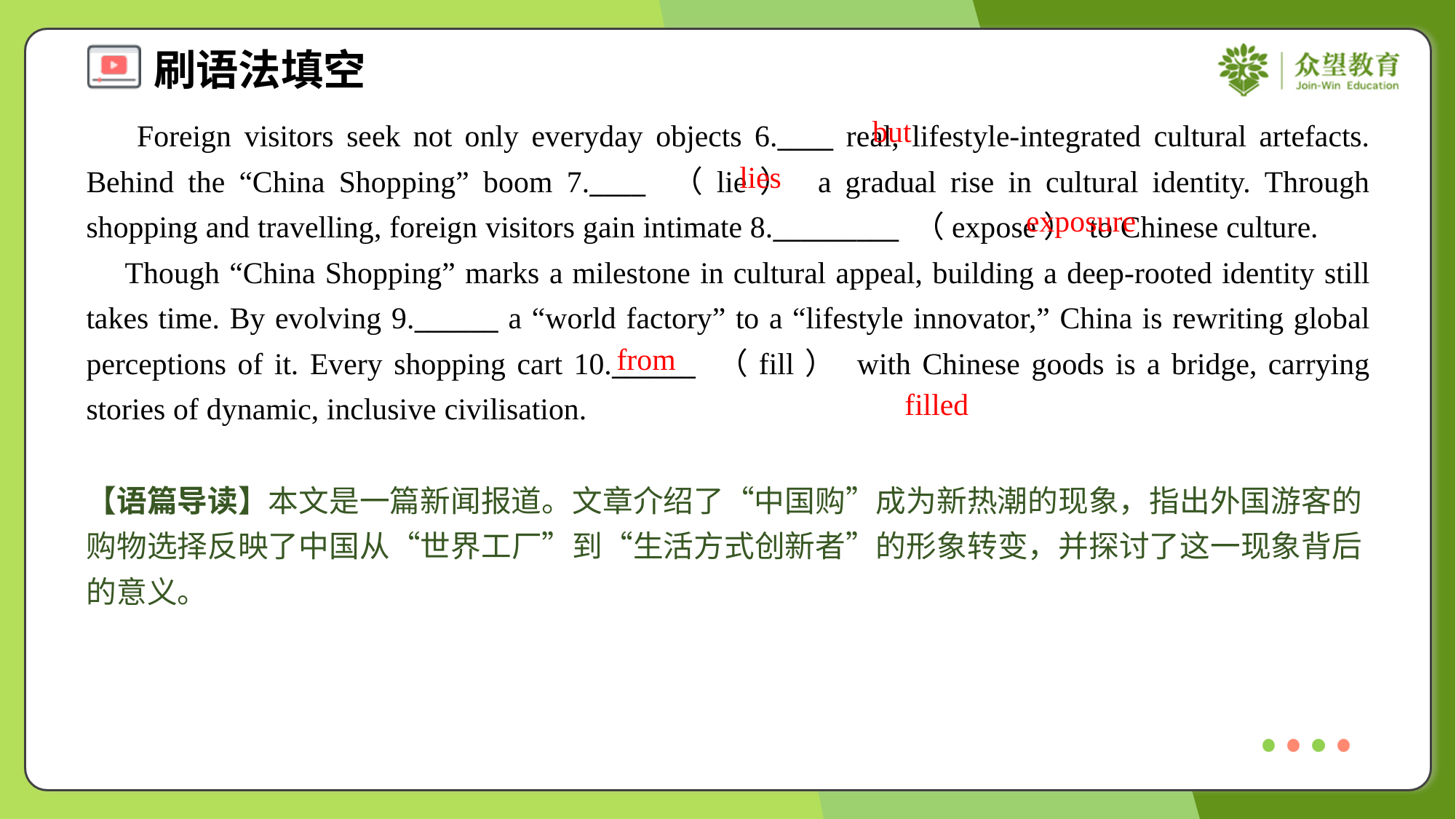

but
    Foreign visitors seek not only everyday objects 6.____ real, lifestyle-integrated cultural artefacts. Behind the “China Shopping” boom 7.____ （lie） a gradual rise in cultural identity. Through shopping and travelling, foreign visitors gain intimate 8._________ （expose） to Chinese culture.
    Though “China Shopping” marks a milestone in cultural appeal, building a deep-rooted identity still takes time. By evolving 9.______ a “world factory” to a “lifestyle innovator,” China is rewriting global perceptions of it. Every shopping cart 10.______ （fill） with Chinese goods is a bridge, carrying stories of dynamic, inclusive civilisation.
lies
exposure
from
filled
【语篇导读】本文是一篇新闻报道。文章介绍了“中国购”成为新热潮的现象，指出外国游客的购物选择反映了中国从“世界工厂”到“生活方式创新者”的形象转变，并探讨了这一现象背后的意义。